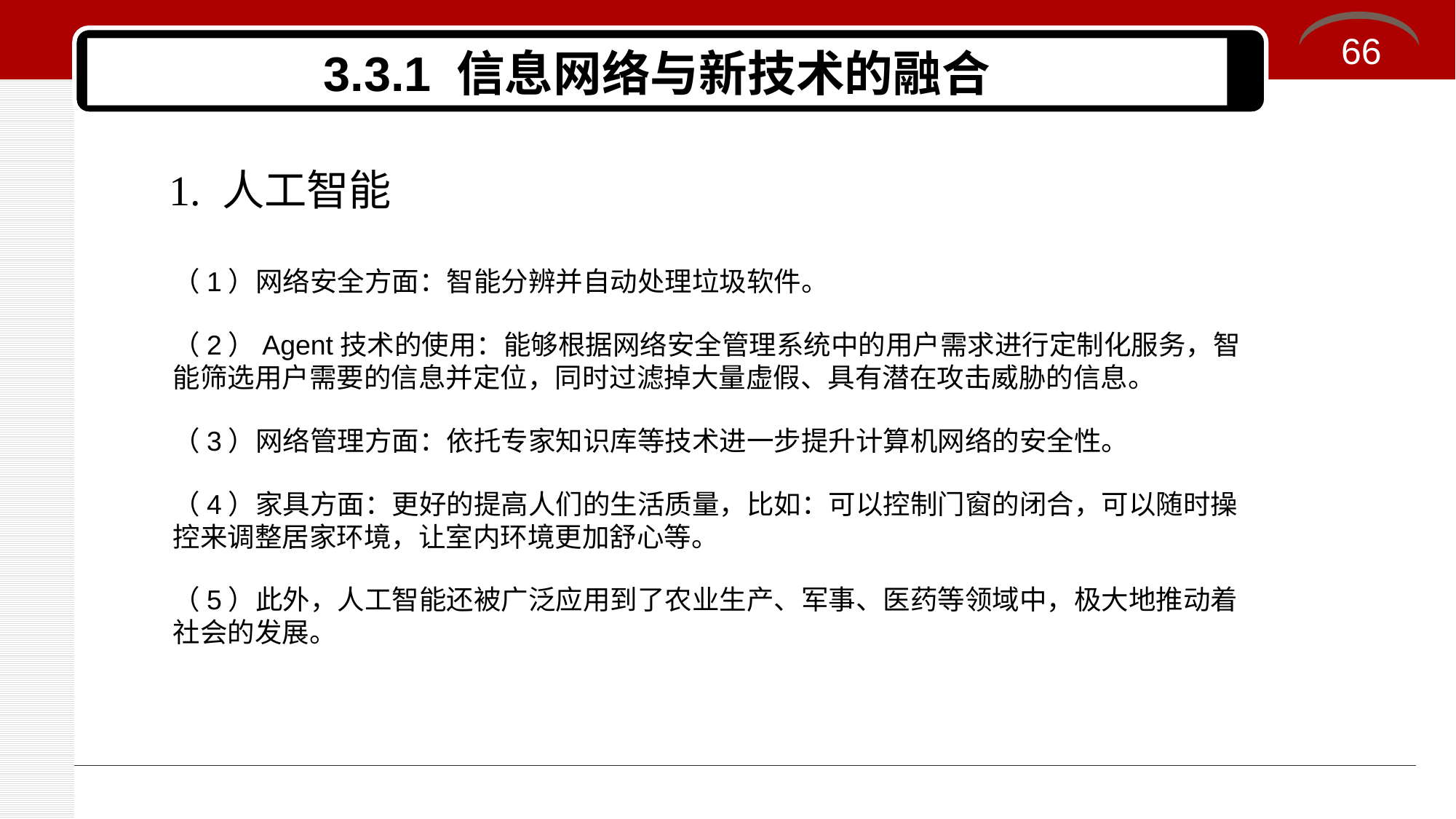

66
# 3.3.1 信息网络与新技术的融合
1. 人工智能
（1）网络安全方面：智能分辨并自动处理垃圾软件。
（2）Agent技术的使用：能够根据网络安全管理系统中的用户需求进行定制化服务，智能筛选用户需要的信息并定位，同时过滤掉大量虚假、具有潜在攻击威胁的信息。
（3）网络管理方面：依托专家知识库等技术进一步提升计算机网络的安全性。
（4）家具方面：更好的提高人们的生活质量，比如：可以控制门窗的闭合，可以随时操控来调整居家环境，让室内环境更加舒心等。
（5）此外，人工智能还被广泛应用到了农业生产、军事、医药等领域中，极大地推动着社会的发展。